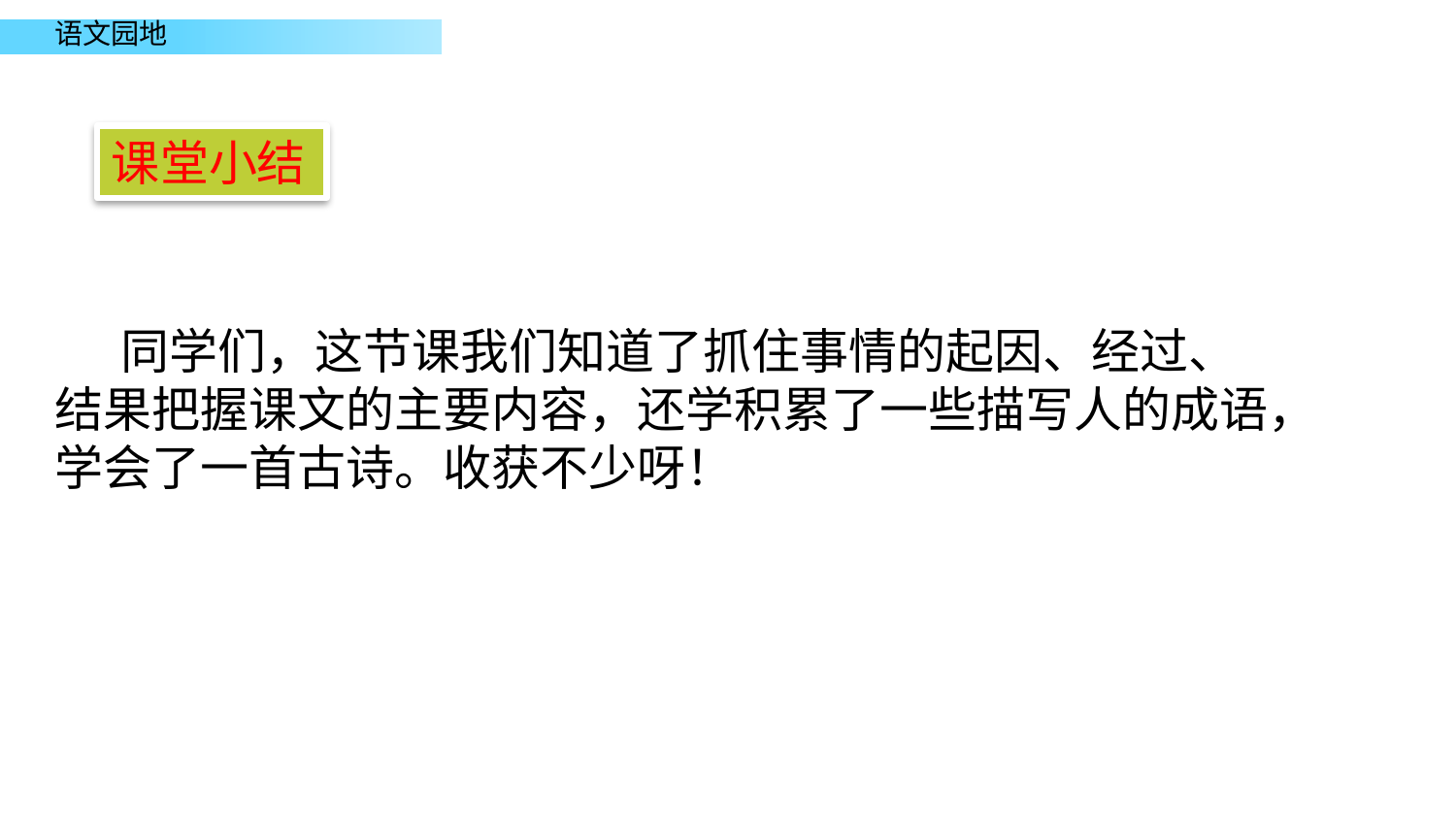

课堂小结
     同学们，这节课我们知道了抓住事情的起因、经过、结果把握课文的主要内容，还学积累了一些描写人的成语，学会了一首古诗。收获不少呀！